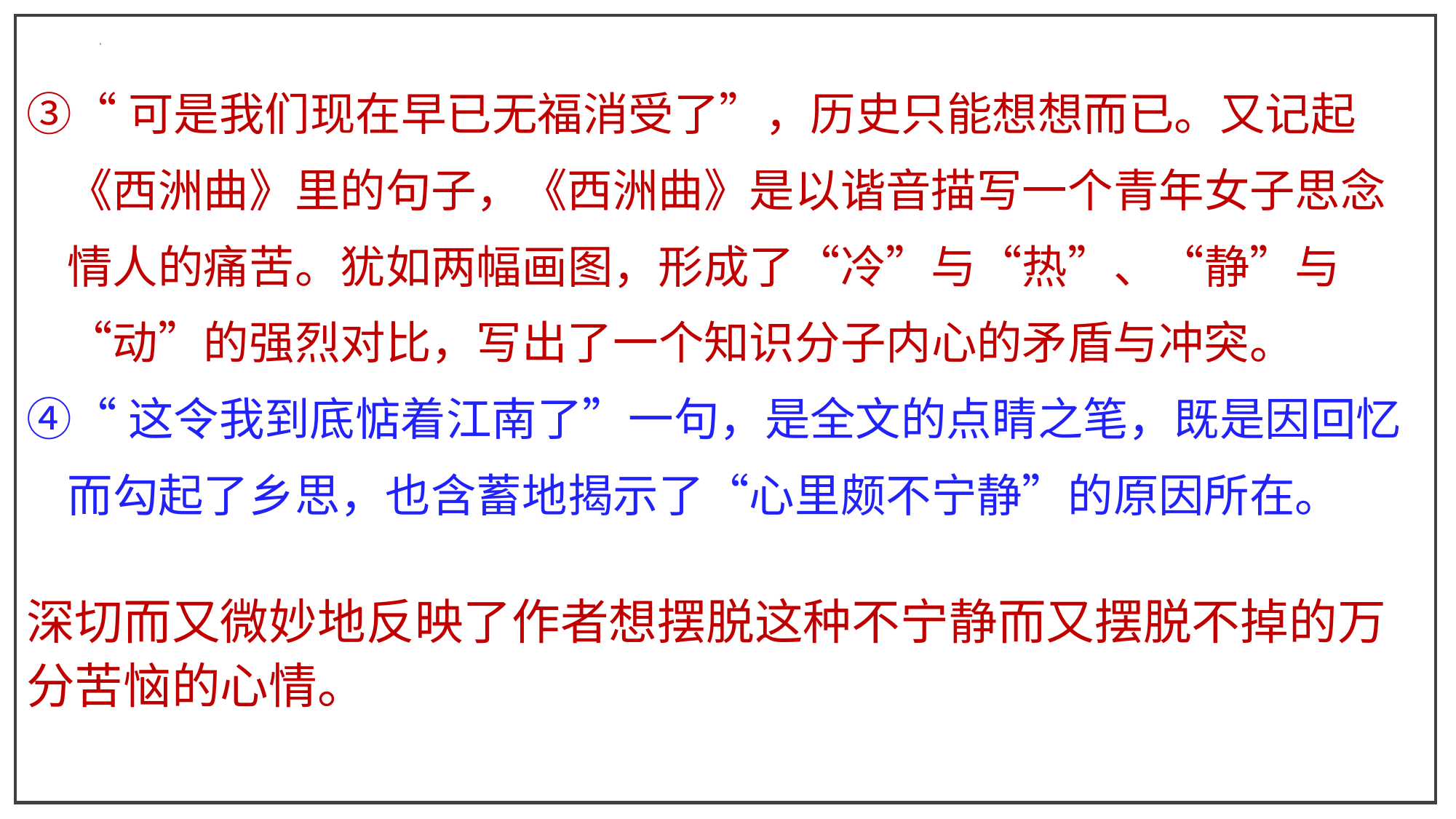

③“可是我们现在早已无福消受了”，历史只能想想而已。又记起《西洲曲》里的句子，《西洲曲》是以谐音描写一个青年女子思念情人的痛苦。犹如两幅画图，形成了“冷”与“热”、“静”与“动”的强烈对比，写出了一个知识分子内心的矛盾与冲突。
④“这令我到底惦着江南了”一句，是全文的点睛之笔，既是因回忆而勾起了乡思，也含蓄地揭示了“心里颇不宁静”的原因所在。

深切而又微妙地反映了作者想摆脱这种不宁静而又摆脱不掉的万分苦恼的心情。